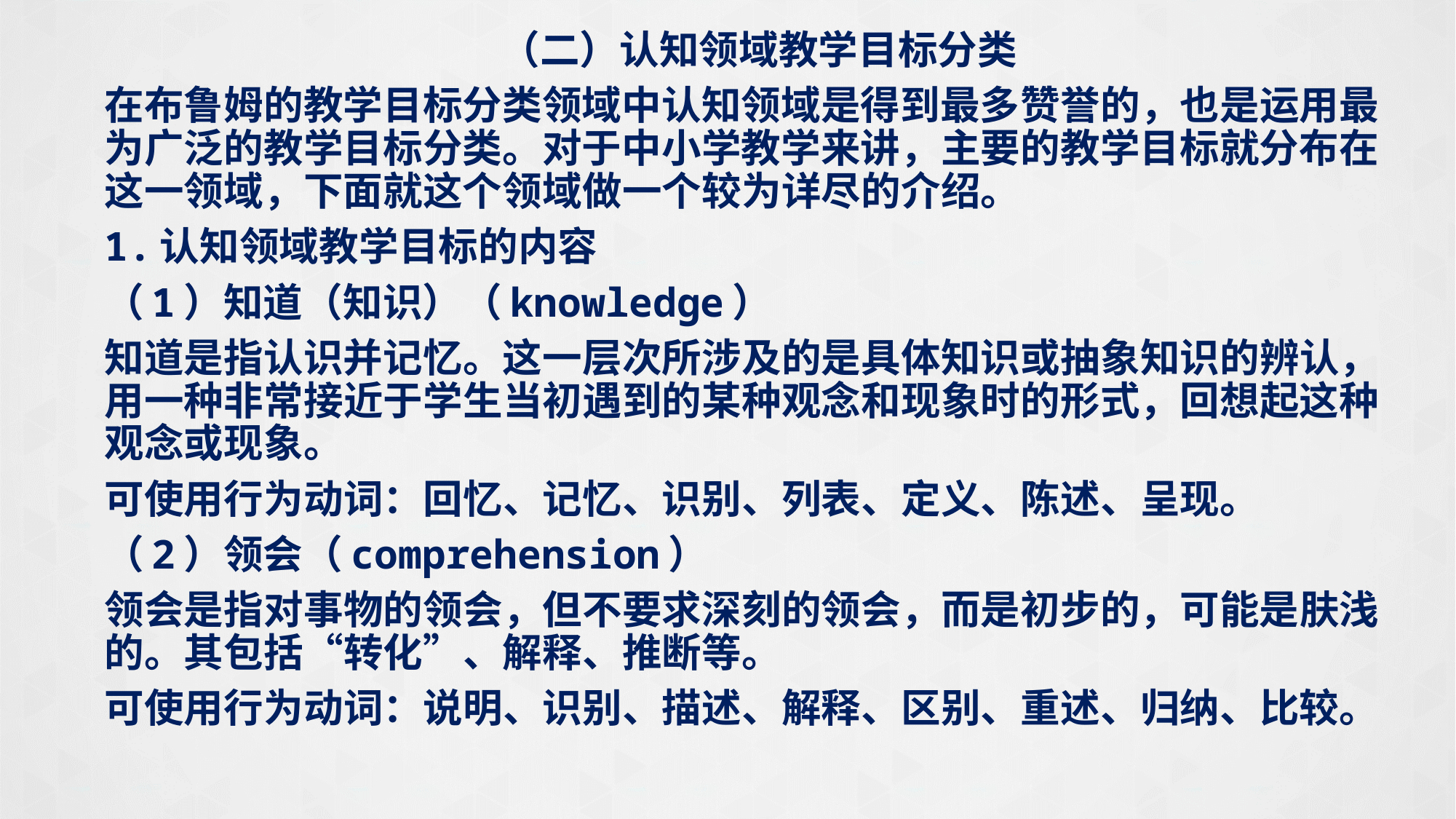

（二）认知领域教学目标分类
在布鲁姆的教学目标分类领域中认知领域是得到最多赞誉的，也是运用最为广泛的教学目标分类。对于中小学教学来讲，主要的教学目标就分布在这一领域，下面就这个领域做一个较为详尽的介绍。
1.认知领域教学目标的内容
（1）知道（知识）（knowledge）
知道是指认识并记忆。这一层次所涉及的是具体知识或抽象知识的辨认，用一种非常接近于学生当初遇到的某种观念和现象时的形式，回想起这种观念或现象。
可使用行为动词：回忆、记忆、识别、列表、定义、陈述、呈现。
（2）领会（comprehension）
领会是指对事物的领会，但不要求深刻的领会，而是初步的，可能是肤浅的。其包括“转化”、解释、推断等。
可使用行为动词：说明、识别、描述、解释、区别、重述、归纳、比较。